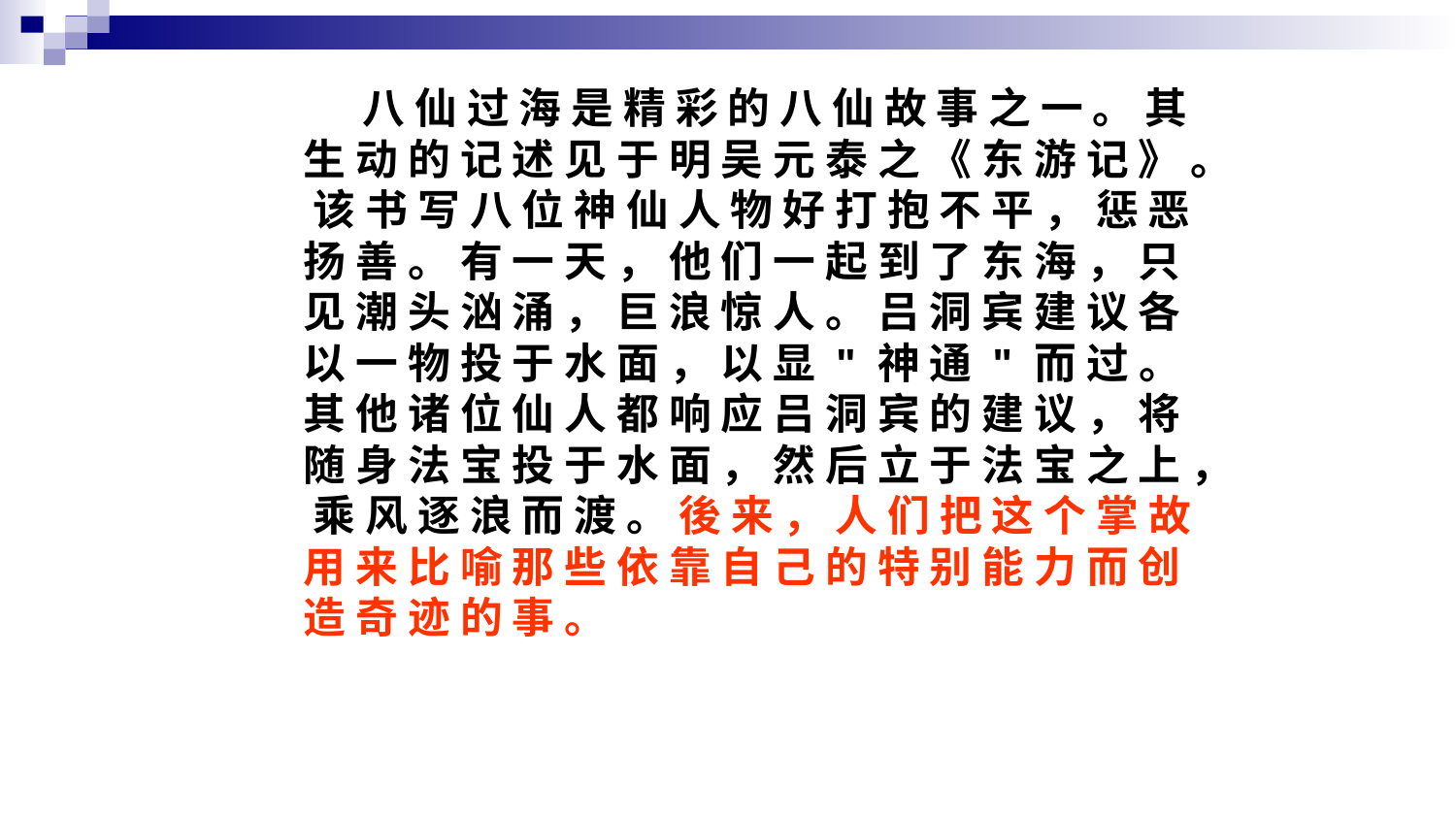

八 仙 过 海 是 精 彩 的 八 仙 故 事 之 一 。 其 生 动 的 记 述 见 于 明 吴 元 泰 之 《 东 游 记 》 。 该 书 写 八 位 神 仙 人 物 好 打 抱 不 平 ， 惩 恶 扬 善 。 有 一 天 ， 他 们 一 起 到 了 东 海 ， 只 见 潮 头 汹 涌 ， 巨 浪 惊 人 。 吕 洞 宾 建 议 各 以 一 物 投 于 水 面 ， 以 显 " 神 通 " 而 过 。 其 他 诸 位 仙 人 都 响 应 吕 洞 宾 的 建 议 ， 将 随 身 法 宝 投 于 水 面 ， 然 后 立 于 法 宝 之 上 ， 乘 风 逐 浪 而 渡 。 後 来 ， 人 们 把 这 个 掌 故 用 来 比 喻 那 些 依 靠 自 己 的 特 别 能 力 而 创 造 奇 迹 的 事 。